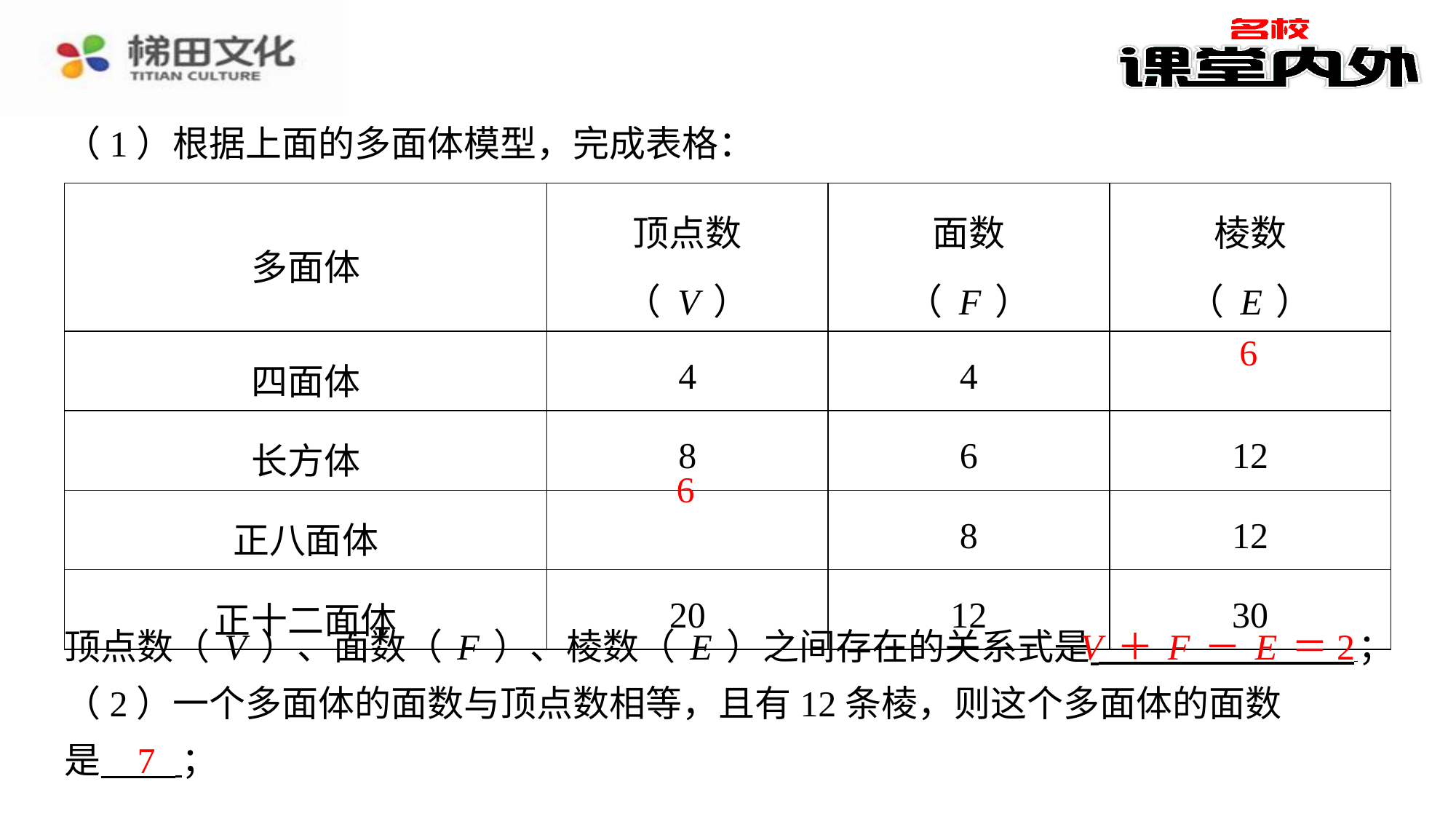

（1）根据上面的多面体模型，完成表格：
| 多面体 | 顶点数 （V） | 面数 （F） | 棱数 （E） |
| --- | --- | --- | --- |
| 四面体 | 4 | 4 | 6 |
| 长方体 | 8 | 6 | 12 |
| 正八面体 | 6 | 8 | 12 |
| 正十二面体 | 20 | 12 | 30 |
6
6
V＋F－E＝2
顶点数（V）、面数（F）、棱数（E）之间存在的关系式是                                        ⁠；
（2）一个多面体的面数与顶点数相等，且有12条棱，则这个多面体的面数
是            ⁠；
7